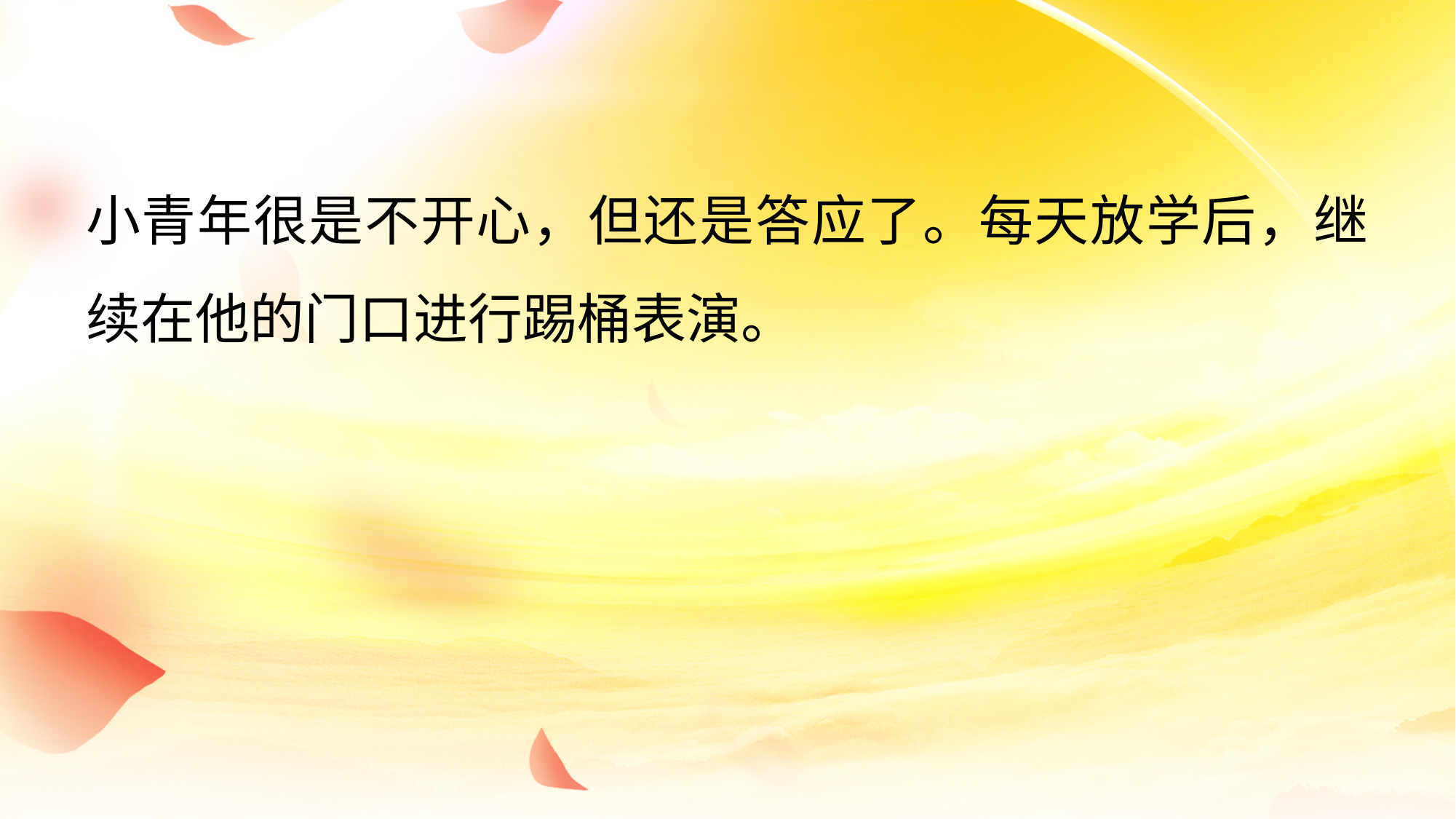

小青年很是不开心，但还是答应了。每天放学后，继续在他的门口进行踢桶表演。